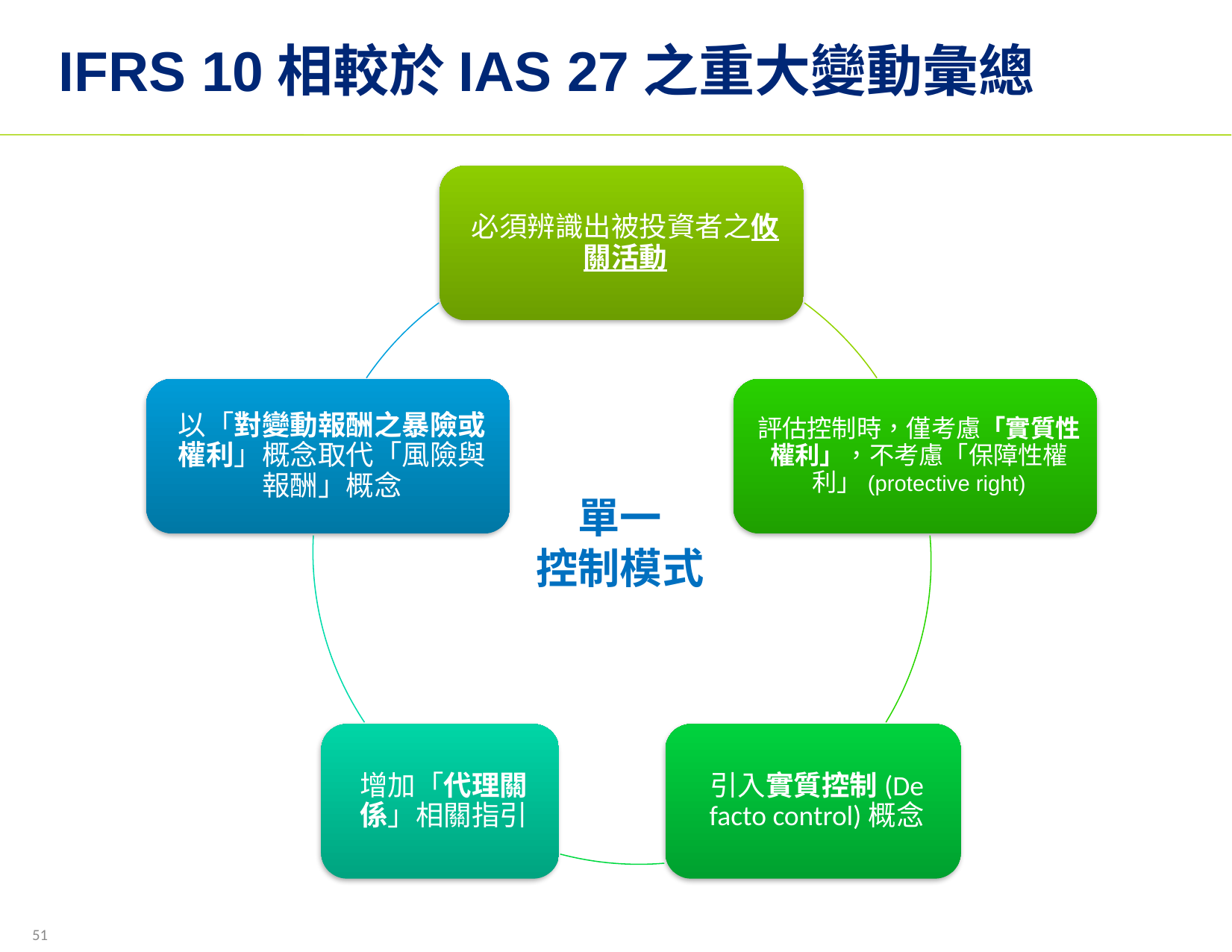

# IFRS 10相較於IAS 27之重大變動彙總
必須辨識出被投資者之攸關活動
評估控制時，僅考慮「實質性權利」，不考慮「保障性權利」(protective right)
引入實質控制(De facto control)概念
增加「代理關係」相關指引
以「對變動報酬之暴險或權利」概念取代「風險與報酬」概念
單一
控制模式

51